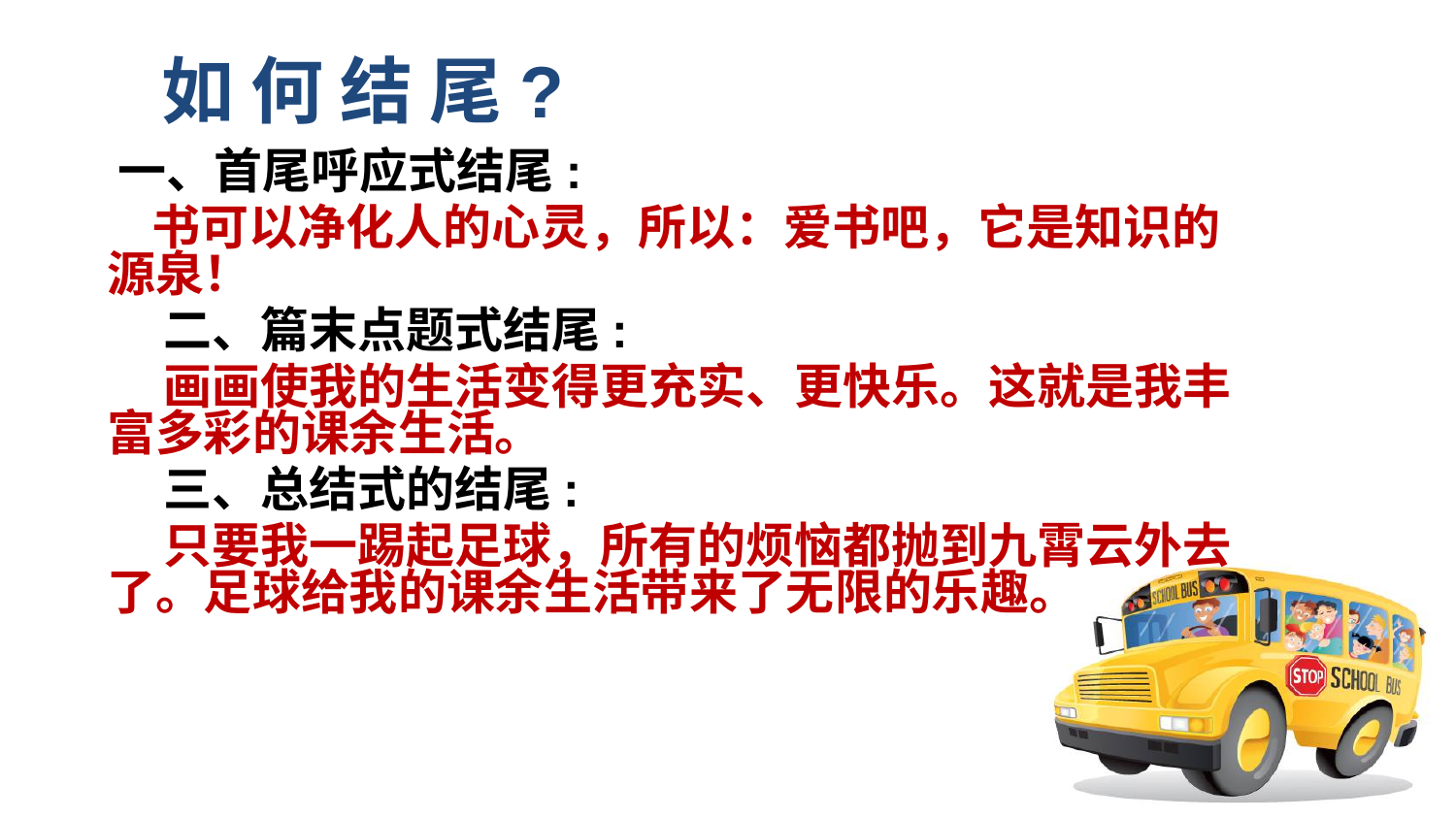

# 如 何 结 尾?
            一、首尾呼应式结尾:
            书可以净化人的心灵，所以：爱书吧，它是知识的源泉！
             二、篇末点题式结尾:
             画画使我的生活变得更充实、更快乐。这就是我丰富多彩的课余生活。
             三、总结式的结尾:
             只要我一踢起足球，所有的烦恼都抛到九霄云外去了。足球给我的课余生活带来了无限的乐趣。